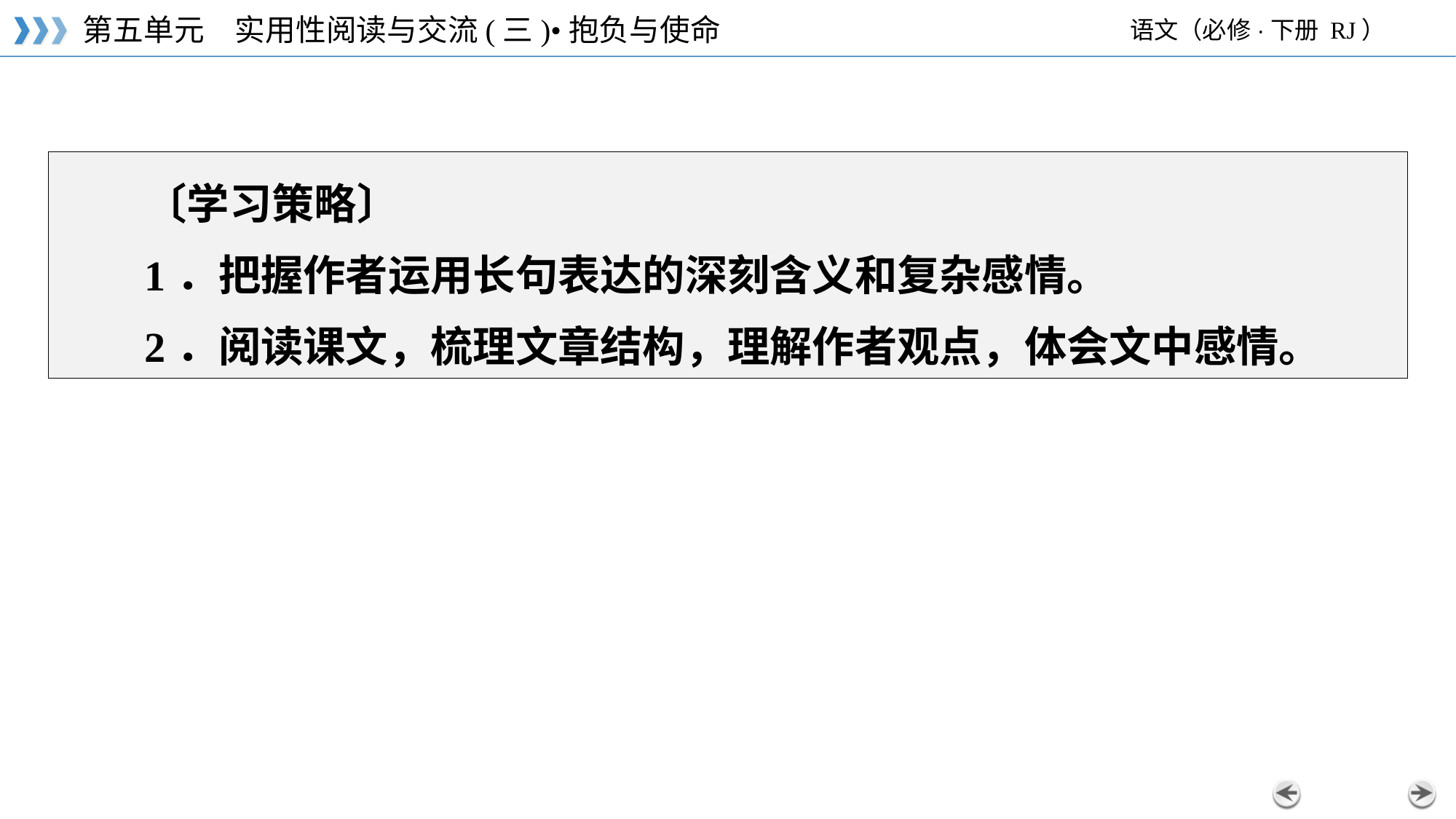

〔学习策略〕
1．把握作者运用长句表达的深刻含义和复杂感情。
2．阅读课文，梳理文章结构，理解作者观点，体会文中感情。